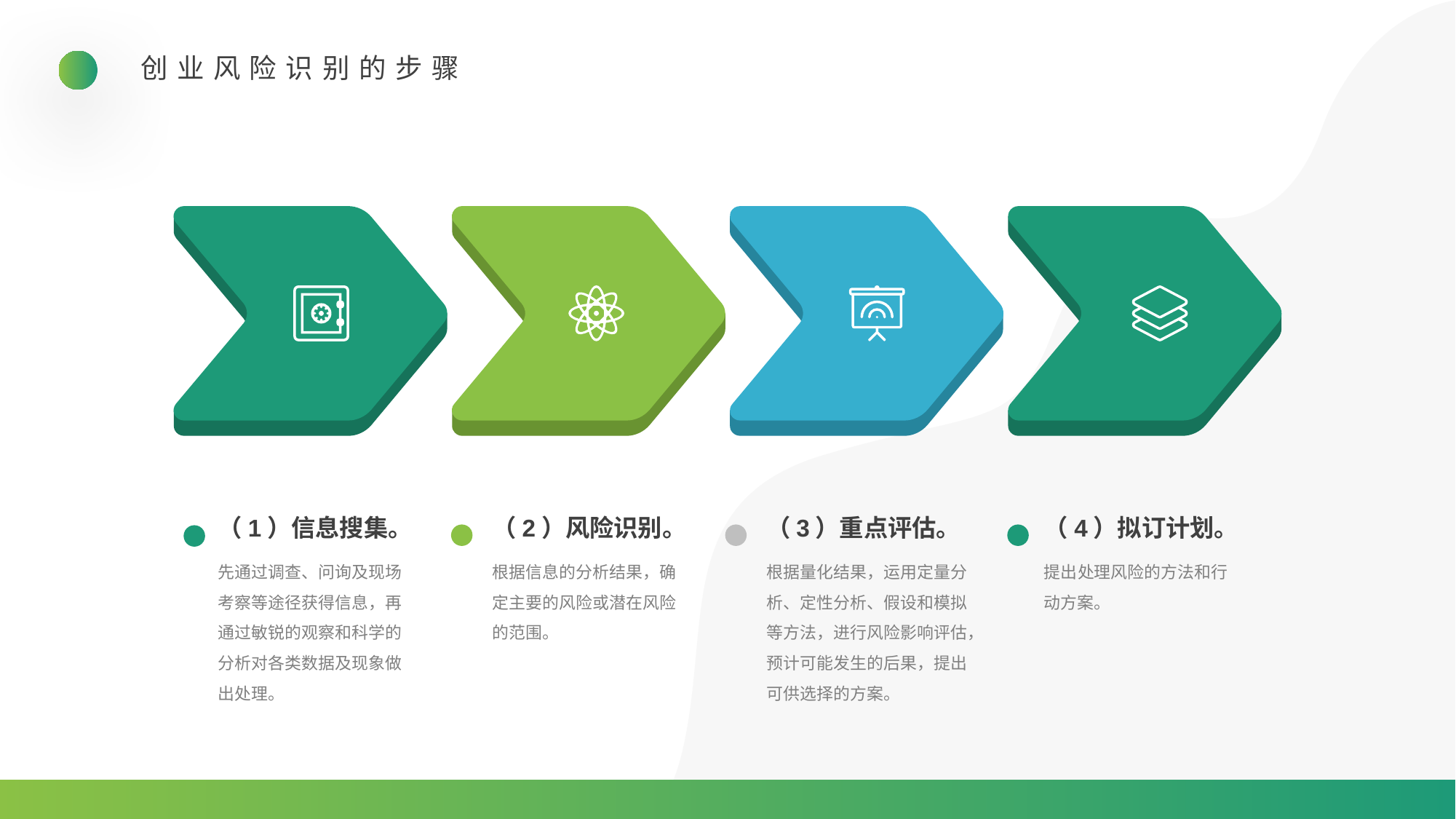

创业风险识别的步骤

（1）信息搜集。
（2）风险识别。
（3）重点评估。
（4）拟订计划。

根据量化结果，运用定量分析、定性分析、假设和模拟等方法，进行风险影响评估，预计可能发生的后果，提出可供选择的方案。
先通过调查、问询及现场考察等途径获得信息，再通过敏锐的观察和科学的分析对各类数据及现象做出处理。
根据信息的分析结果，确定主要的风险或潜在风险的范围。
提出处理风险的方法和行动方案。